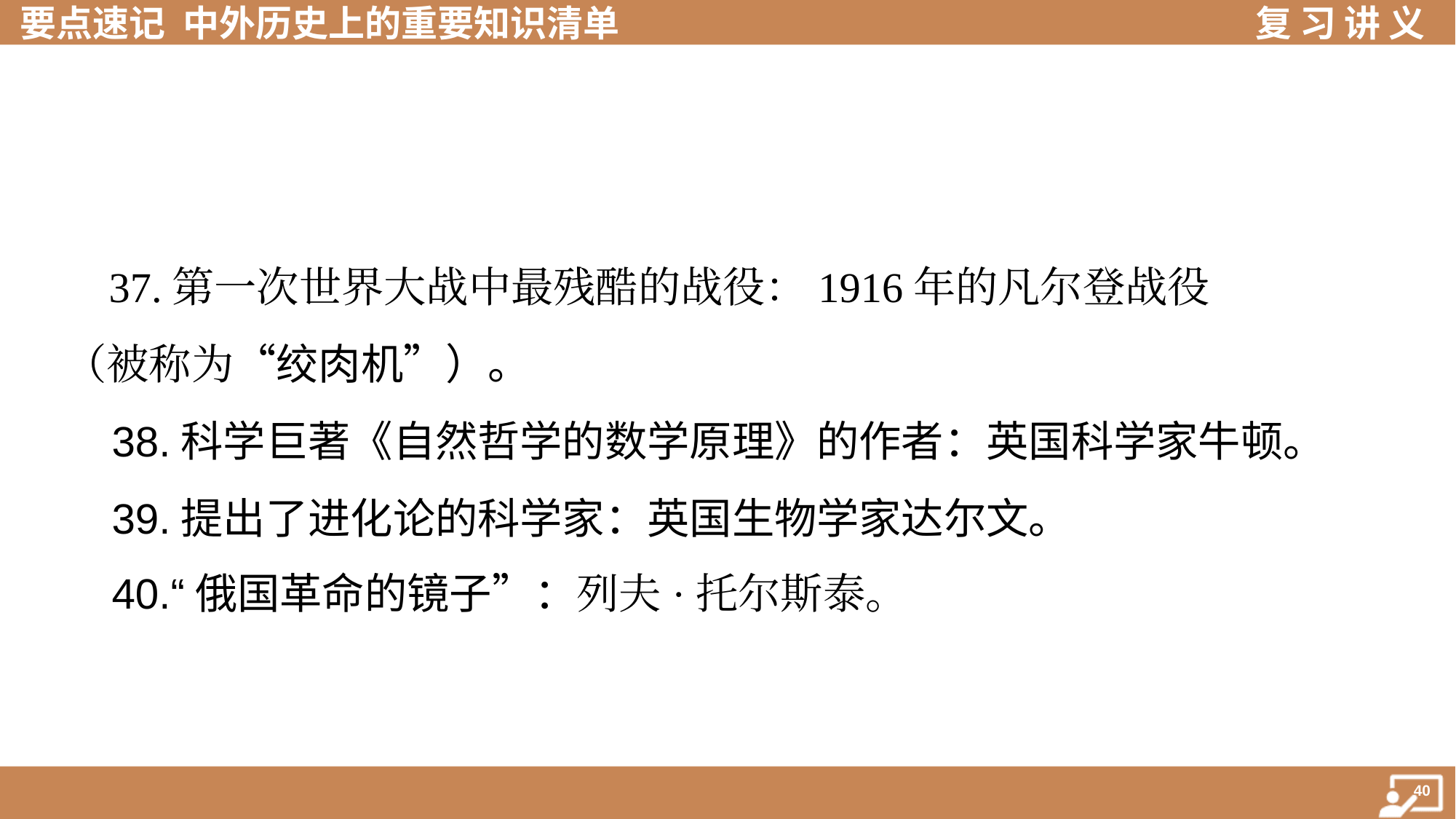

37.第一次世界大战中最残酷的战役：1916年的凡尔登战役
（被称为“绞肉机”）。
    38.科学巨著《自然哲学的数学原理》的作者：英国科学家牛顿。
    39.提出了进化论的科学家：英国生物学家达尔文。
    40.“俄国革命的镜子”：列夫·托尔斯泰。